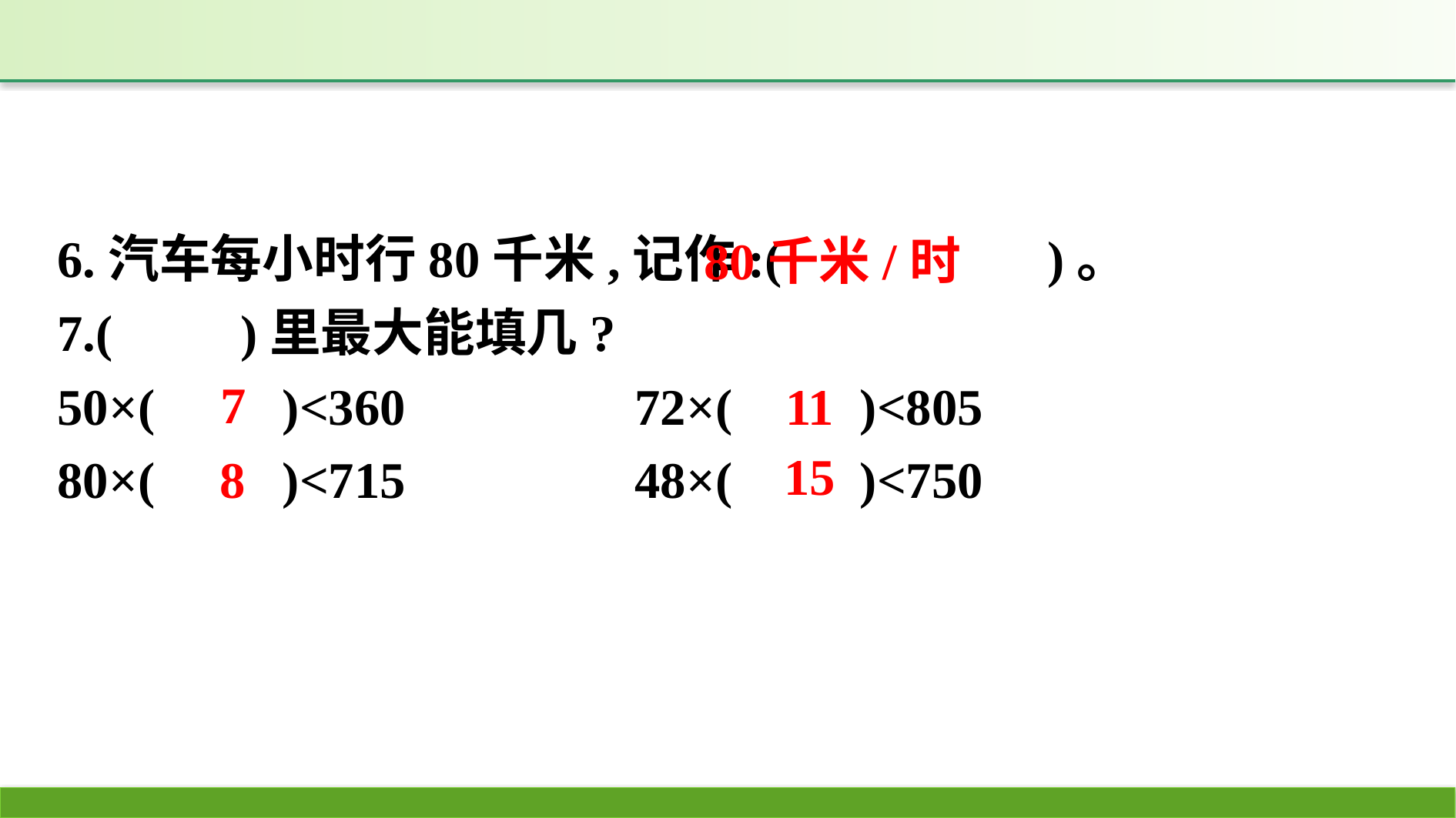

6.汽车每小时行80千米,记作:(　　　   　)。
7.(　　)里最大能填几?
50×(　　)<360　　		72×(　　)<805
80×(　　)<715			48×(　　)<750
80千米/时
7
11
15
8